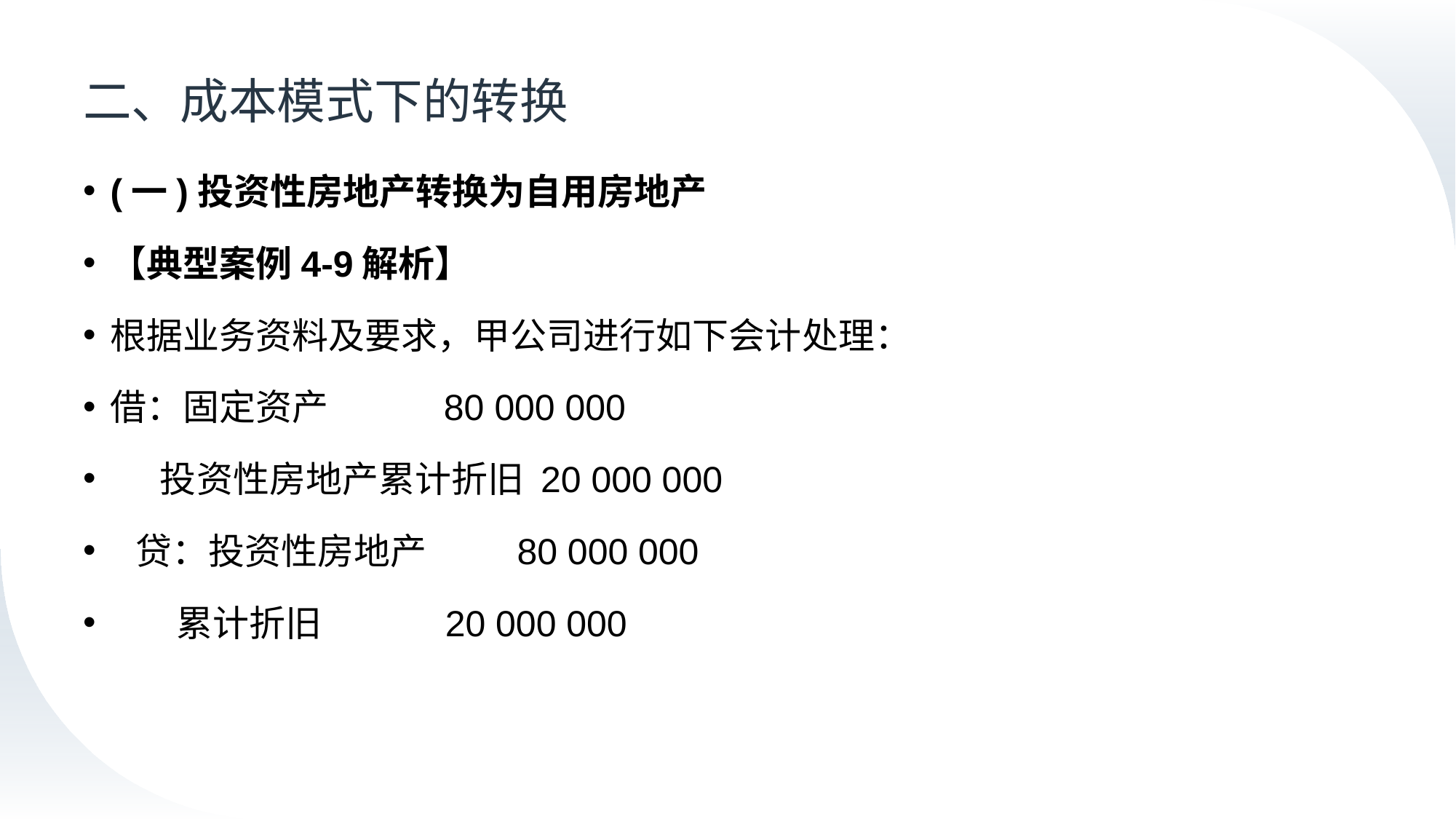

# 二、成本模式下的转换
(一)投资性房地产转换为自用房地产
【典型案例4-9解析】
根据业务资料及要求，甲公司进行如下会计处理：
借：固定资产             80 000 000
     投资性房地产累计折旧 20 000 000
  贷：投资性房地产          80 000 000
       累计折旧              20 000 000